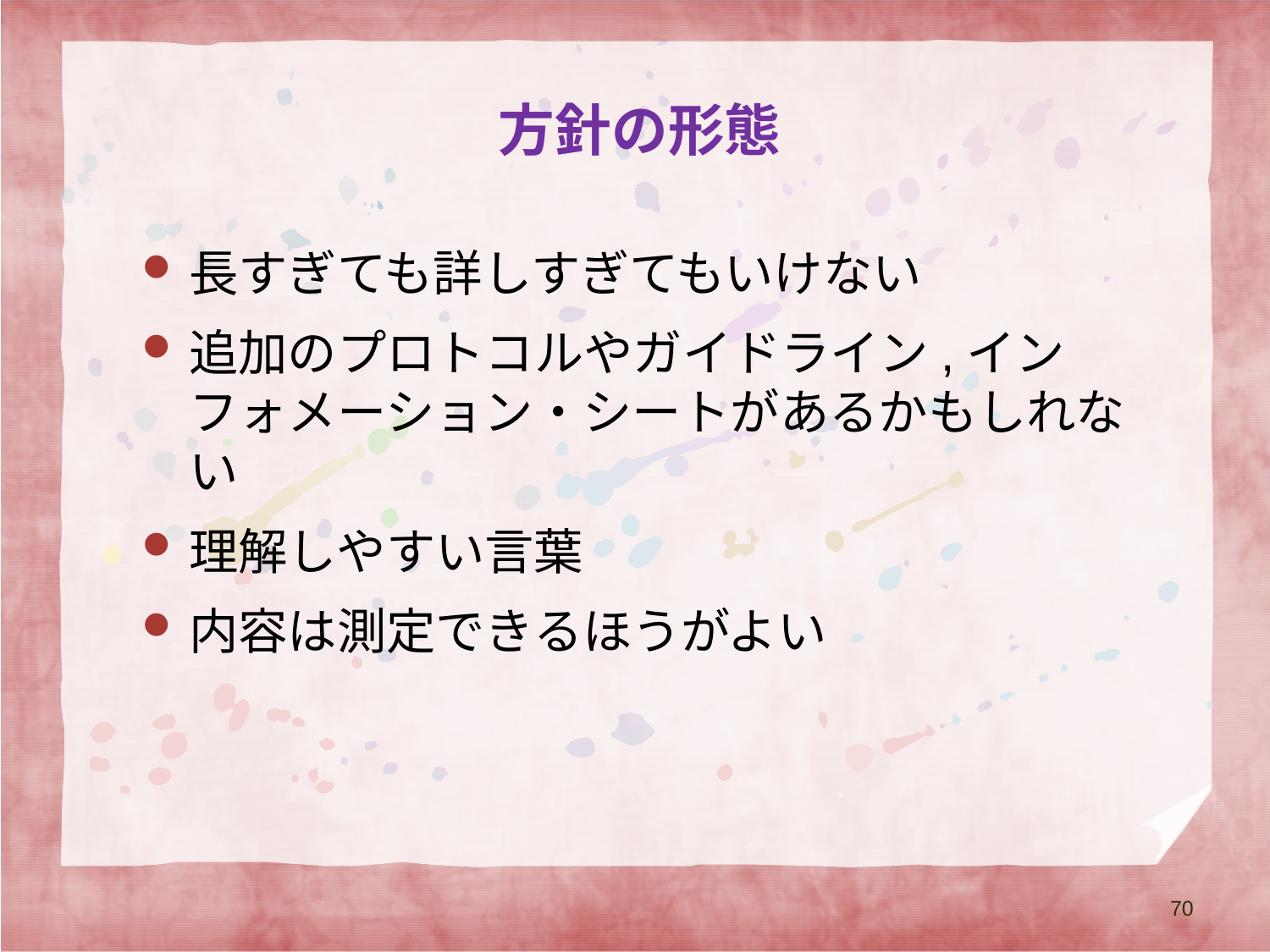

# 方針の形態
長すぎても詳しすぎてもいけない
追加のプロトコルやガイドライン,インフォメーション・シートがあるかもしれない
理解しやすい言葉
内容は測定できるほうがよい
70